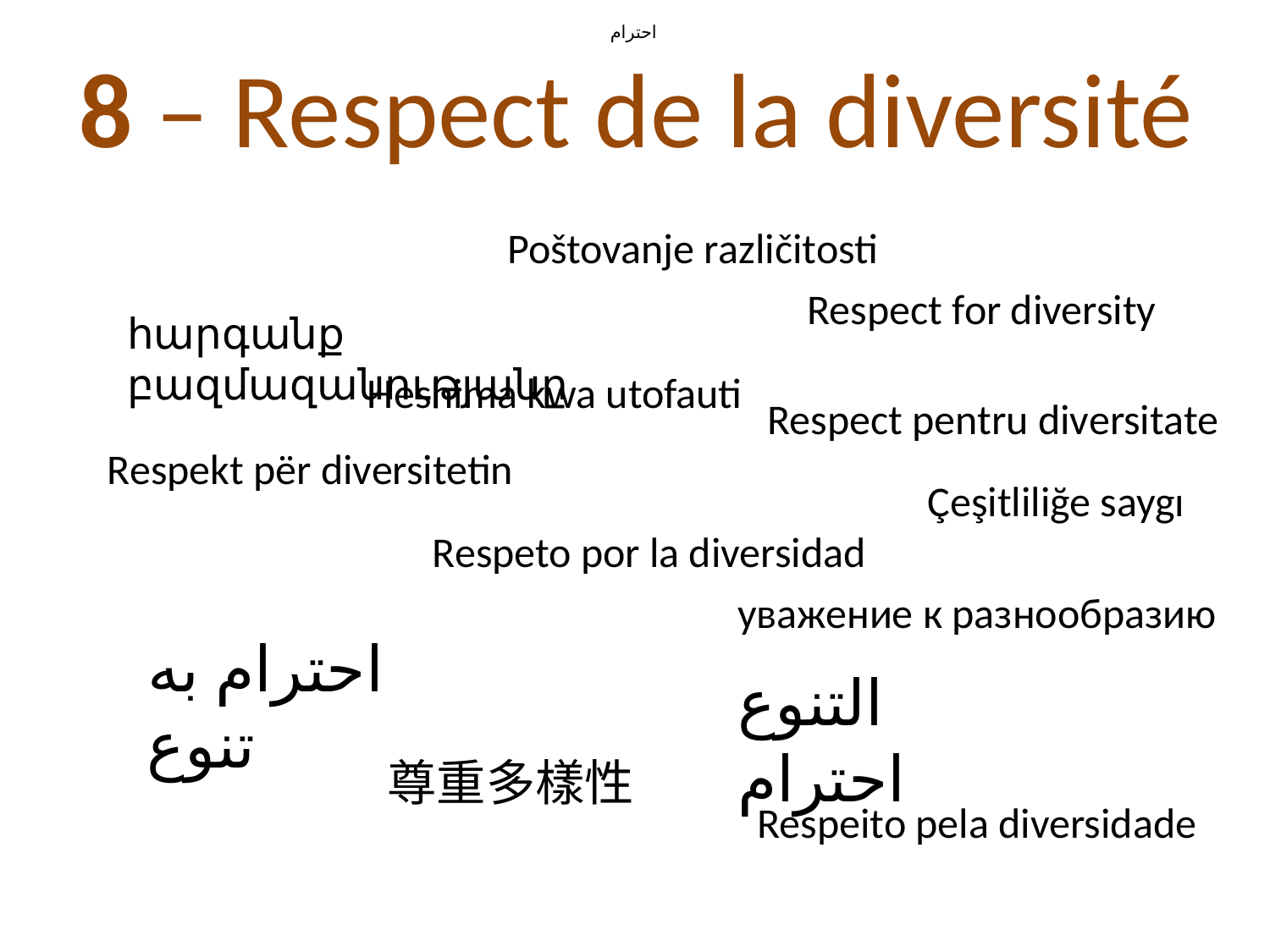

احترام
# 8 – Respect de la diversité
Poštovanje različitosti
Respect for diversity
հարգանք բազմազանությանը
Heshima kwa utofauti
Respect pentru diversitate
Respekt për diversitetin
Çeşitliliğe saygı
Respeto por la diversidad
уважение к разнообразию
احترام به تنوع
التنوع احترام
尊重多樣性
Respeito pela diversidade